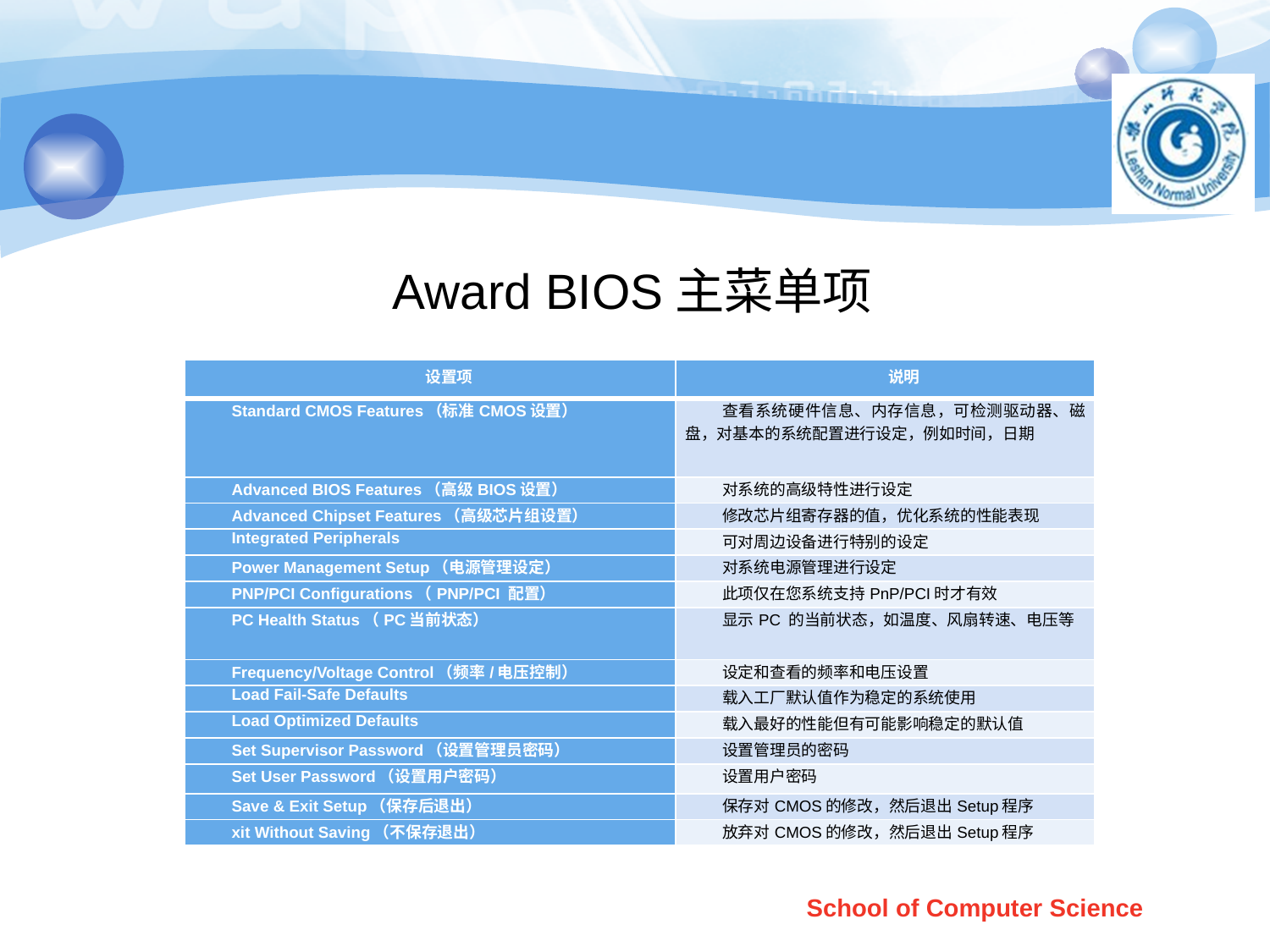

#
                       Award BIOS主菜单项

| 设置项 | 说明 |
| --- | --- |
| Standard CMOS Features（标准CMOS设置） | 查看系统硬件信息、内存信息，可检测驱动器、磁盘，对基本的系统配置进行设定，例如时间，日期 |
| Advanced BIOS Features（高级BIOS设置） | 对系统的高级特性进行设定 |
| Advanced Chipset Features（高级芯片组设置） | 修改芯片组寄存器的值，优化系统的性能表现 |
| Integrated Peripherals | 可对周边设备进行特别的设定 |
| Power Management Setup（电源管理设定） | 对系统电源管理进行设定 |
| PNP/PCI Configurations（PNP/PCI 配置） | 此项仅在您系统支持PnP/PCI时才有效 |
| PC Health Status（PC当前状态） | 显示PC 的当前状态，如温度、风扇转速、电压等 |
| Frequency/Voltage Control（频率/电压控制） | 设定和查看的频率和电压设置 |
| Load Fail-Safe Defaults | 载入工厂默认值作为稳定的系统使用 |
| Load Optimized Defaults | 载入最好的性能但有可能影响稳定的默认值 |
| Set Supervisor Password（设置管理员密码） | 设置管理员的密码 |
| Set User Password（设置用户密码） | 设置用户密码 |
| Save & Exit Setup（保存后退出） | 保存对CMOS的修改，然后退出Setup程序 |
| xit Without Saving（不保存退出） | 放弃对CMOS的修改，然后退出Setup程序 |
School of Computer Science